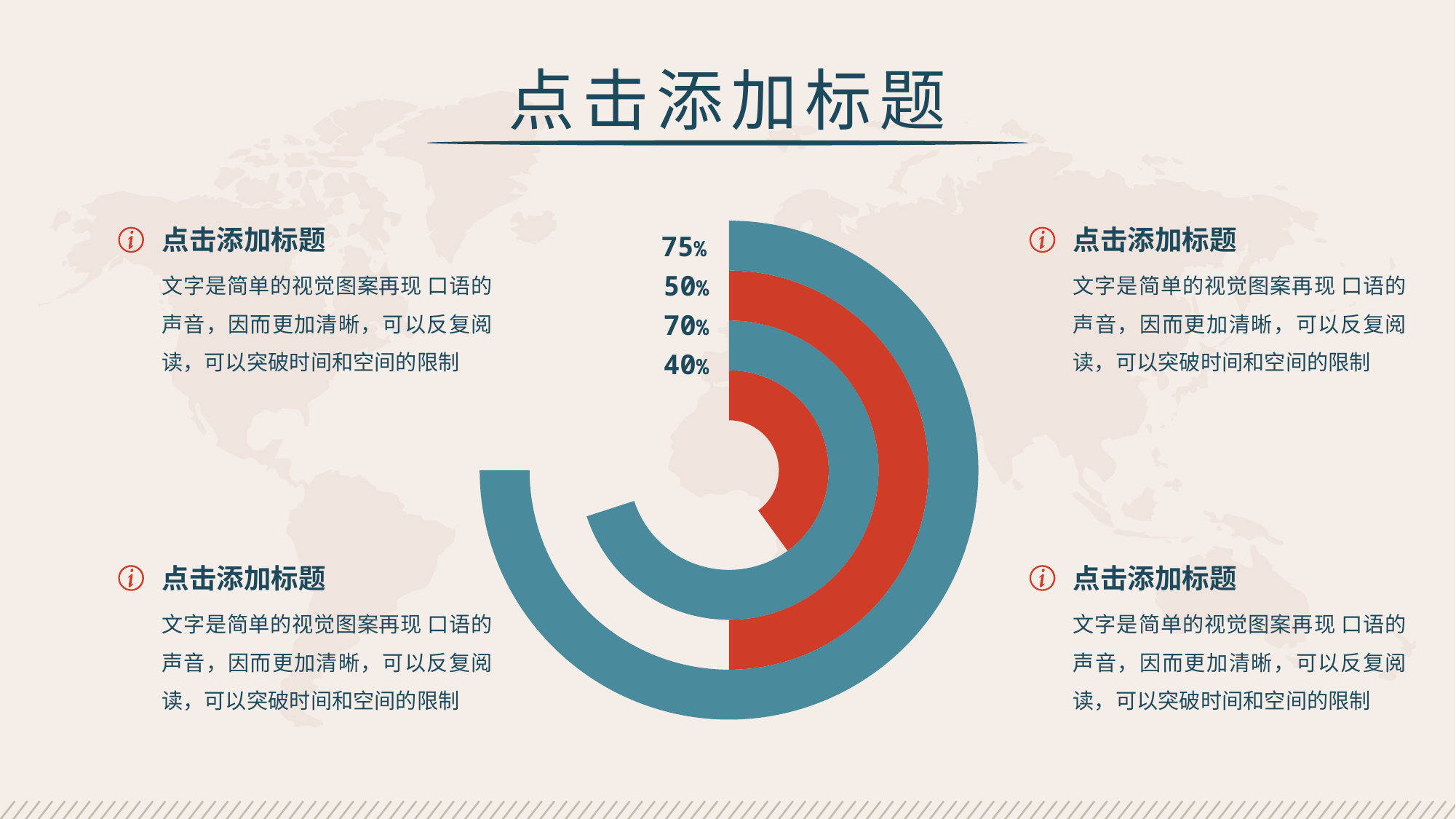

点击添加标题

### Chart

| Category | 销售额 | 列1 | 列12 | 列2 |
|---|---|---|---|---|
| 第一季度 | 4.0 | 7.0 | 5.0 | 7.5 |
75%
50%
70%
40%
点击添加标题

文字是简单的视觉图案再现 口语的声音，因而更加清晰，可以反复阅读，可以突破时间和空间的限制
点击添加标题

文字是简单的视觉图案再现 口语的声音，因而更加清晰，可以反复阅读，可以突破时间和空间的限制
点击添加标题

文字是简单的视觉图案再现 口语的声音，因而更加清晰，可以反复阅读，可以突破时间和空间的限制
点击添加标题

文字是简单的视觉图案再现 口语的声音，因而更加清晰，可以反复阅读，可以突破时间和空间的限制